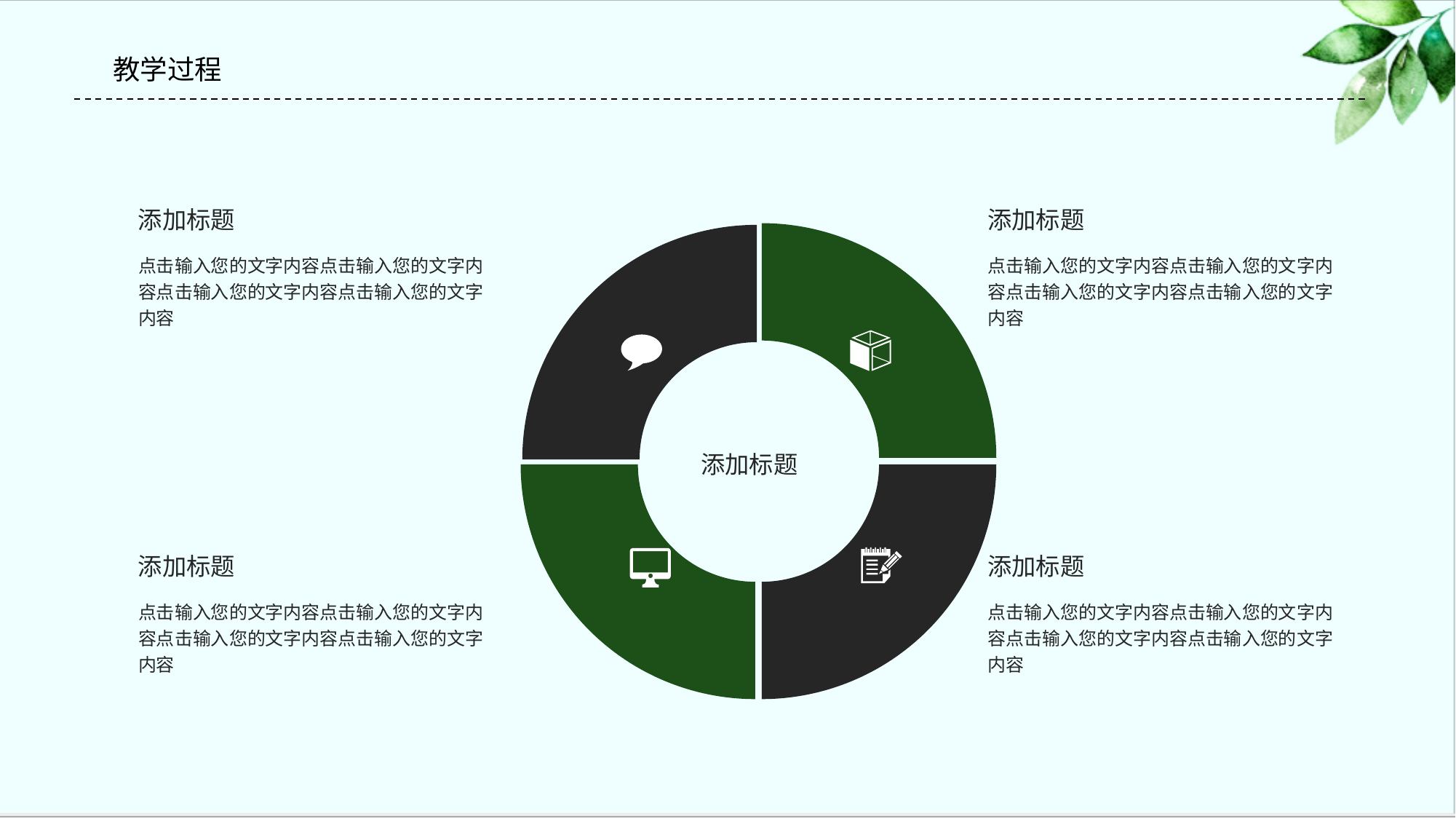

#
教学过程
添加标题
添加标题

### Chart

| Category | Sales |
|---|---|
| 1st Qtr | 3.0 |
| 2nd Qtr | 3.0 |
| 3rd Qtr | 3.0 |
| 4th Qtr | 3.0 |
点击输入您的文字内容点击输入您的文字内容点击输入您的文字内容点击输入您的文字内容
点击输入您的文字内容点击输入您的文字内容点击输入您的文字内容点击输入您的文字内容

添加标题
添加标题
添加标题

点击输入您的文字内容点击输入您的文字内容点击输入您的文字内容点击输入您的文字内容
点击输入您的文字内容点击输入您的文字内容点击输入您的文字内容点击输入您的文字内容